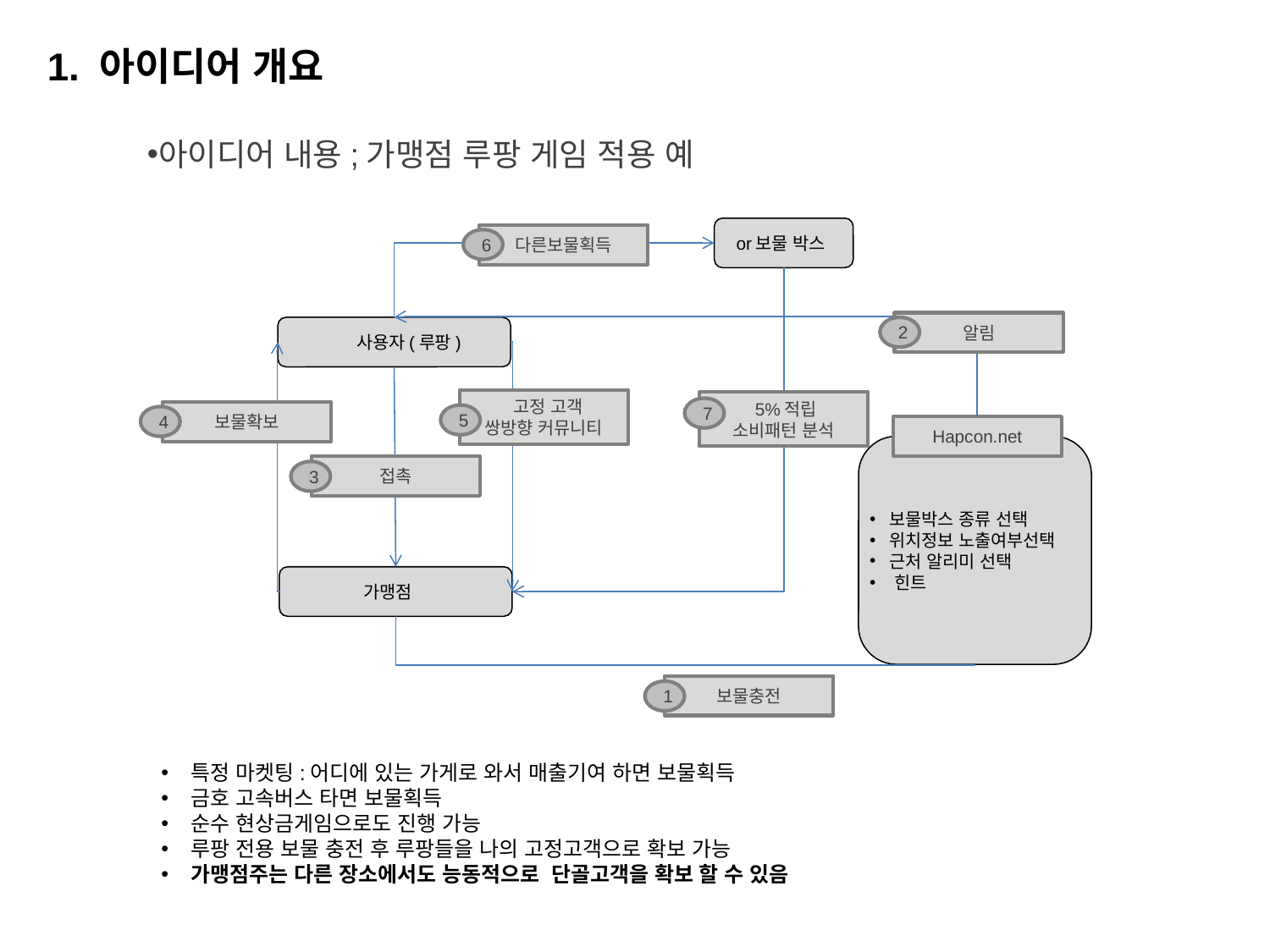

1. 아이디어 개요
아이디어 내용;가맹점 루팡 게임 적용 예
    or보물 박스
다른보물획득
6
알림
               사용자(루팡)
2
 고정 고객
쌍방향 커뮤니티
 5%적립
소비패턴 분석
7
보물확보
5
4
Hapcon.net

  보물박스 종류 선택
  위치정보 노출여부선택
  근처 알리미 선택
   힌트

접촉
3
                가맹점
보물충전
1
특정 마켓팅:어디에 있는 가게로 와서 매출기여 하면 보물획득
금호 고속버스 타면 보물획득
순수 현상금게임으로도 진행 가능
루팡 전용 보물 충전 후 루팡들을 나의 고정고객으로 확보 가능
가맹점주는 다른 장소에서도 능동적으로  단골고객을 확보 할 수 있음